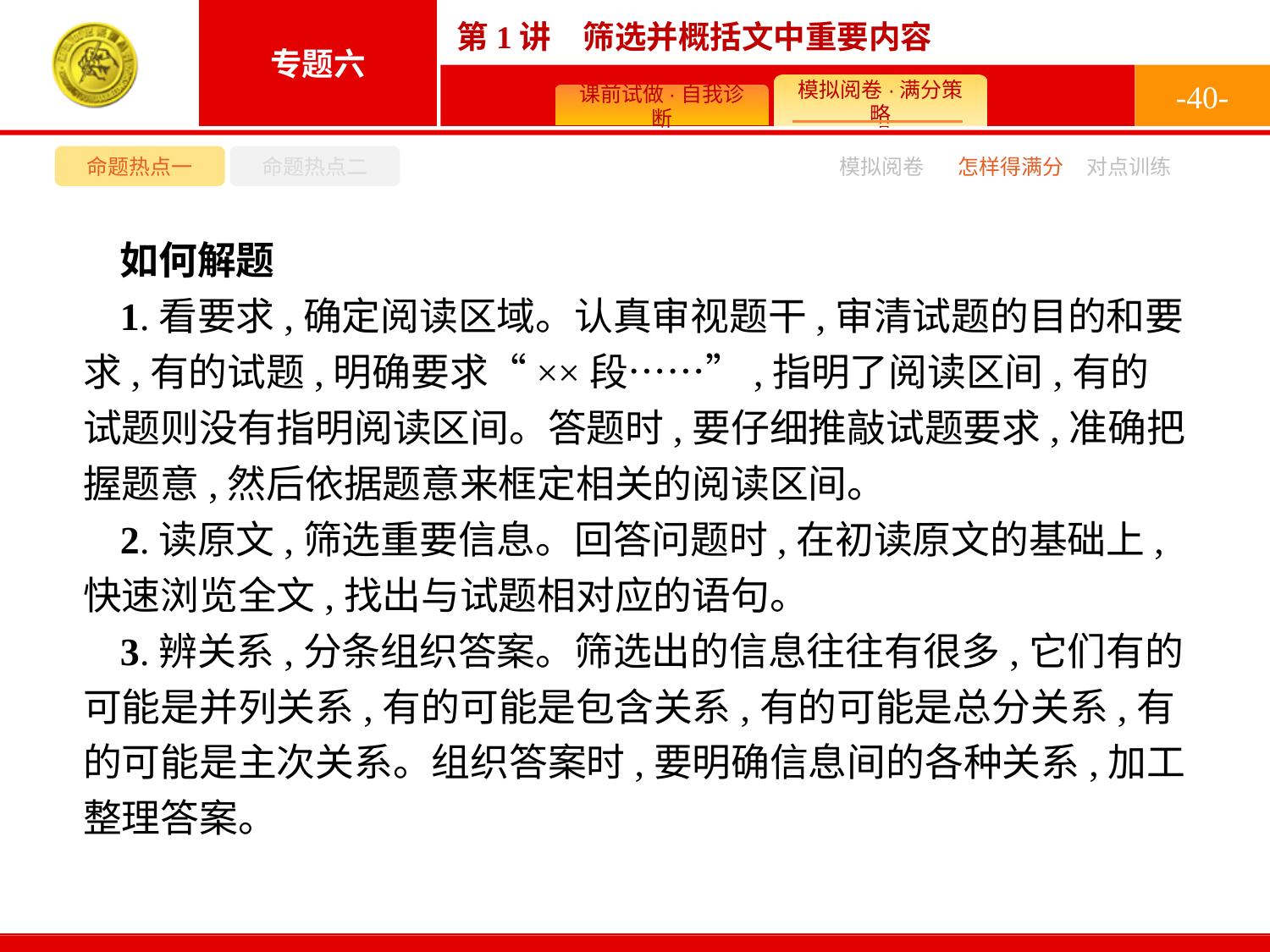

-40-
命题热点一
命题热点二
模拟阅卷
怎样得满分
对点训练
如何解题
1.看要求,确定阅读区域。认真审视题干,审清试题的目的和要求,有的试题,明确要求“××段……”,指明了阅读区间,有的试题则没有指明阅读区间。答题时,要仔细推敲试题要求,准确把握题意,然后依据题意来框定相关的阅读区间。
2.读原文,筛选重要信息。回答问题时,在初读原文的基础上,快速浏览全文,找出与试题相对应的语句。
3.辨关系,分条组织答案。筛选出的信息往往有很多,它们有的可能是并列关系,有的可能是包含关系,有的可能是总分关系,有的可能是主次关系。组织答案时,要明确信息间的各种关系,加工整理答案。